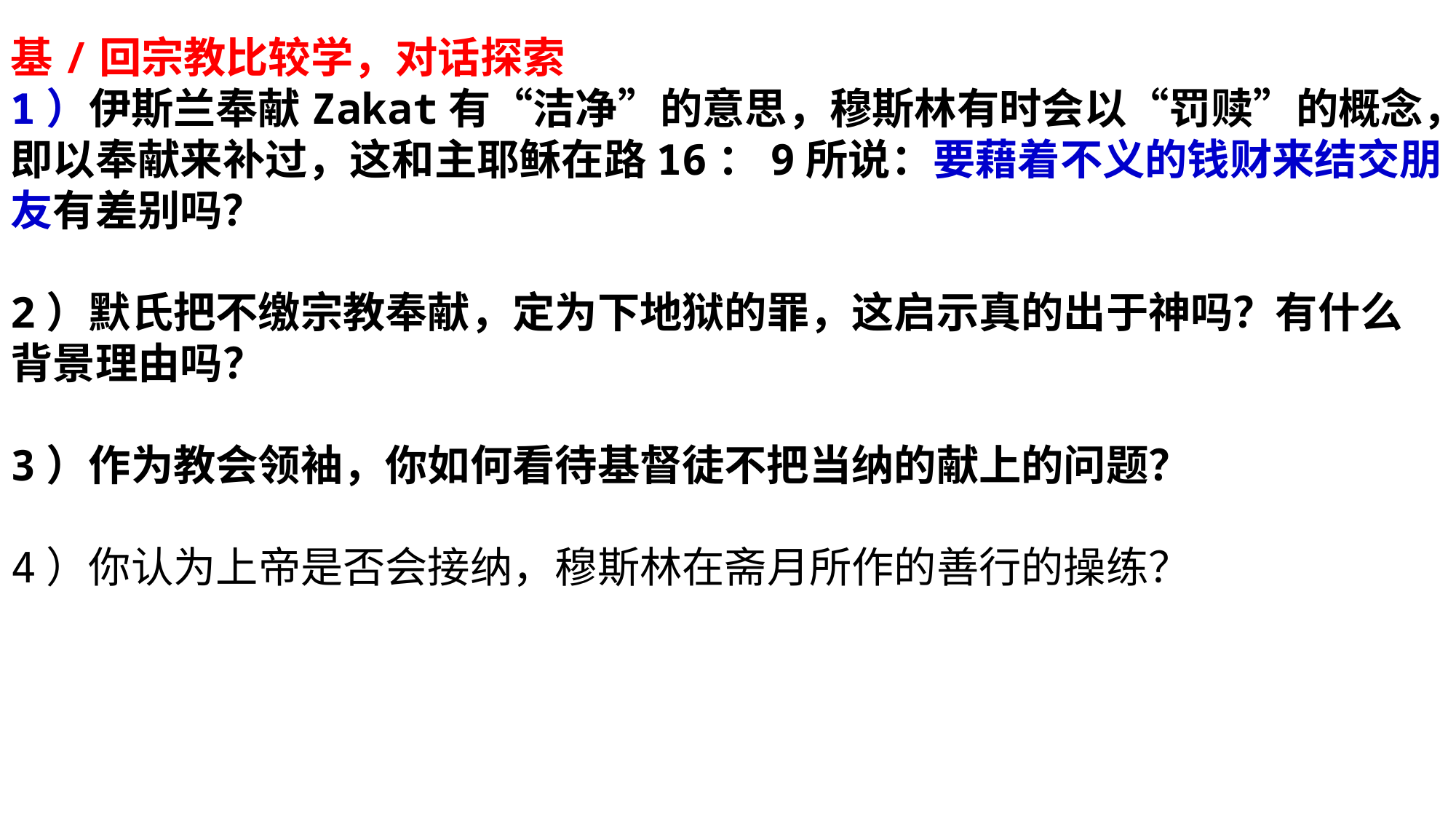

基/回宗教比较学，对话探索
1）伊斯兰奉献Zakat有“洁净”的意思，穆斯林有时会以“罚赎”的概念，即以奉献来补过，这和主耶稣在路16：9所说：要藉着不义的钱财来结交朋友有差别吗？

2）默氏把不缴宗教奉献，定为下地狱的罪，这启示真的出于神吗？有什么背景理由吗？

3）作为教会领袖，你如何看待基督徒不把当纳的献上的问题？

4）你认为上帝是否会接纳，穆斯林在斋月所作的善行的操练？